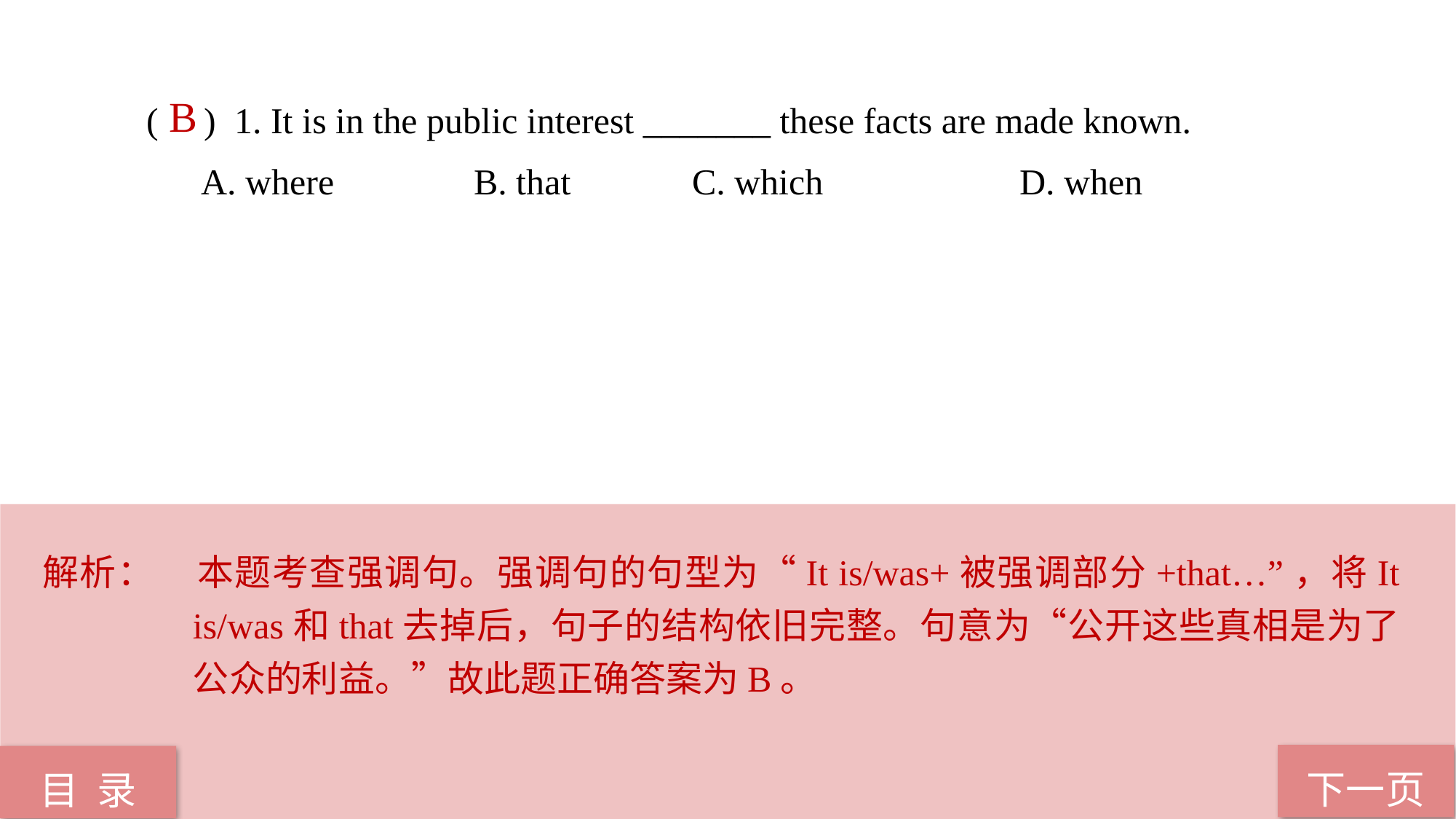

(     )  1. It is in the public interest _______ these facts are made known.
A. where 		B. that 		C. which 		D. when
  B
解析：	本题考查强调句。强调句的句型为“It is/was+被强调部分+that…”，将It is/was和that去掉后，句子的结构依旧完整。句意为“公开这些真相是为了公众的利益。”故此题正确答案为B。